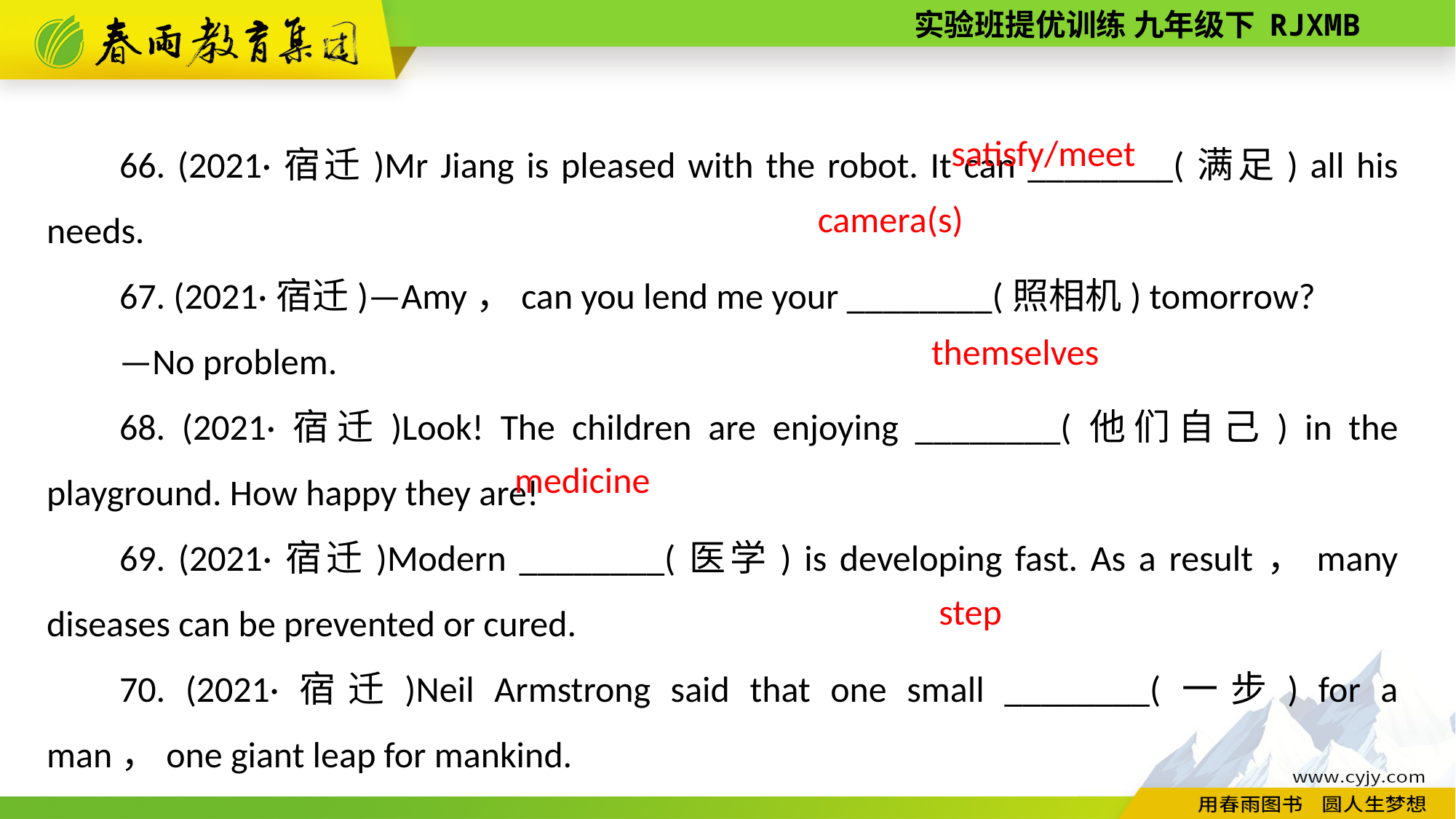

66. (2021·宿迁)Mr Jiang is pleased with the robot. It can ________(满足) all his needs.
67. (2021·宿迁)—Amy，can you lend me your ________(照相机) tomorrow?
—No problem.
68. (2021·宿迁)Look! The children are enjoying ________(他们自己) in the playground. How happy they are!
69. (2021·宿迁)Modern ________(医学) is developing fast. As a result，many diseases can be prevented or cured.
70. (2021·宿迁)Neil Armstrong said that one small ________(一步) for a man，one giant leap for mankind.
satisfy/meet
camera(s)
themselves
medicine
 step